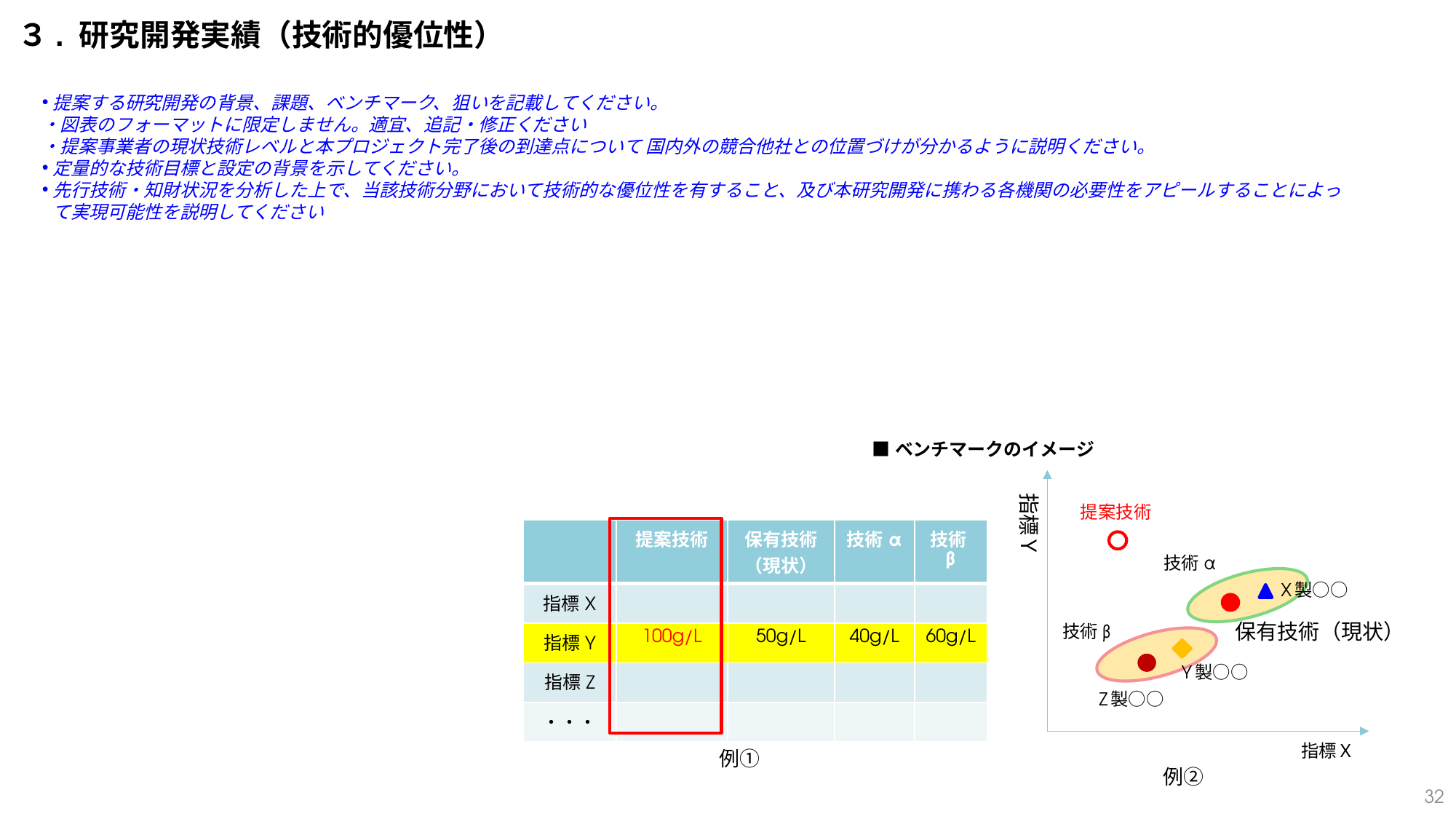

３. 研究開発実績（技術的優位性）
提案する研究開発の背景、課題、ベンチマーク、狙いを記載してください。
・図表のフォーマットに限定しません。適宜、追記・修正ください
・提案事業者の現状技術レベルと本プロジェクト完了後の到達点について 国内外の競合他社との位置づけが分かるように説明ください。
定量的な技術目標と設定の背景を示してください。
先行技術・知財状況を分析した上で、当該技術分野において技術的な優位性を有すること、及び本研究開発に携わる各機関の必要性をアピールすることによって実現可能性を説明してください
■ベンチマークのイメージ
指標Ｙ
提案技術

技術α
X製○○

技術β
保有技術（現状）

Y製○○

Z製○○
指標Ｘ
例②

|  | 提案技術 | 保有技術 （現状） | 技術α | 技術β |
| --- | --- | --- | --- | --- |
| 指標X |  |  |  |  |
| 指標Y | 100g/L | 50g/L | 40g/L | 60g/L |
| 指標Z |  |  |  |  |
| ・・・ |  |  |  |  |
例①
32